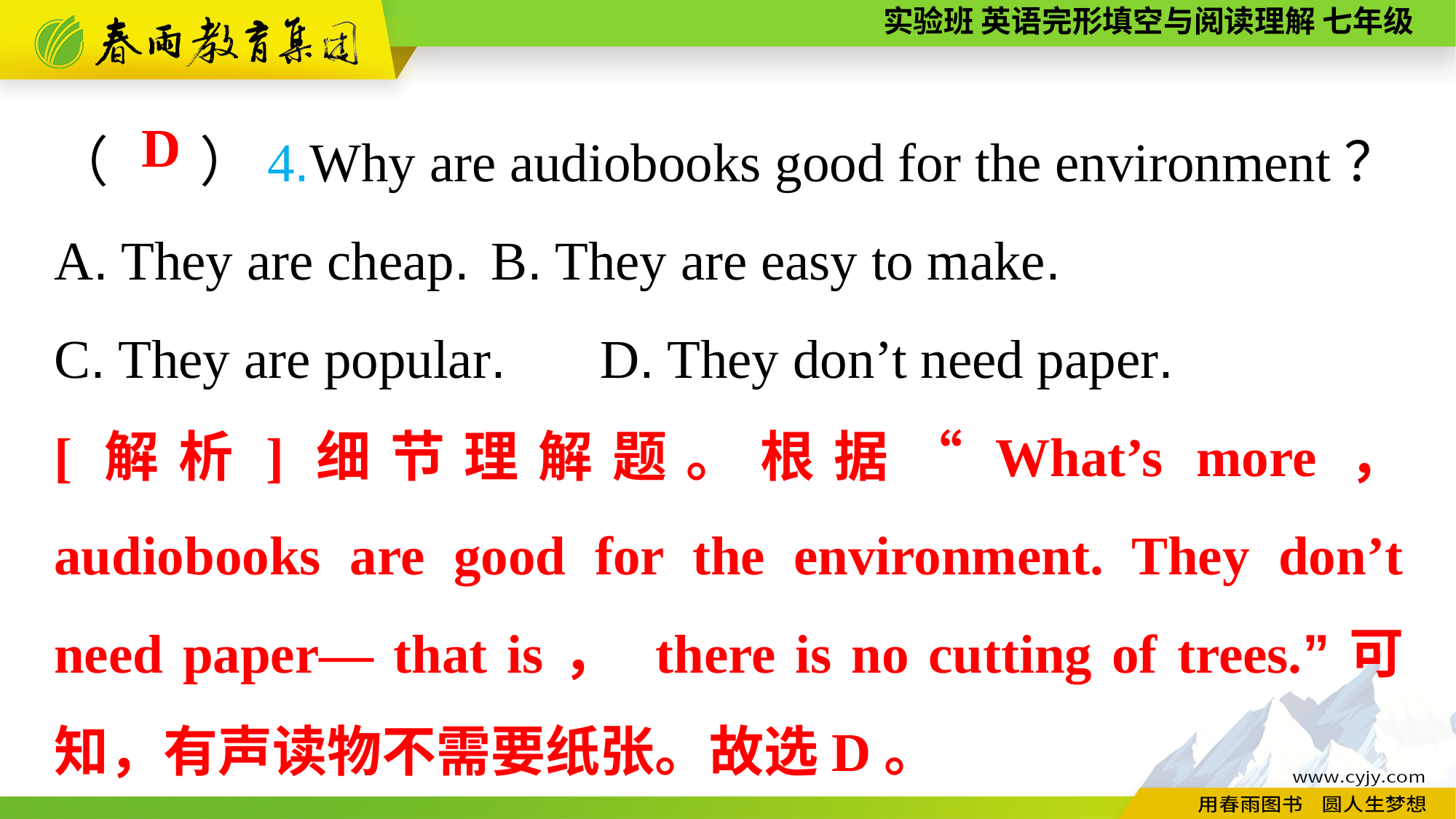

（   　）4.Why are audiobooks good for the environment？
A. They are cheap.	B. They are easy to make.
C. They are popular.	D. They don’t need paper.
D
[解析]细节理解题。根据“What’s more， audiobooks are good for the environment. They don’t need paper— that is， there is no cutting of trees.”可知，有声读物不需要纸张。故选D。